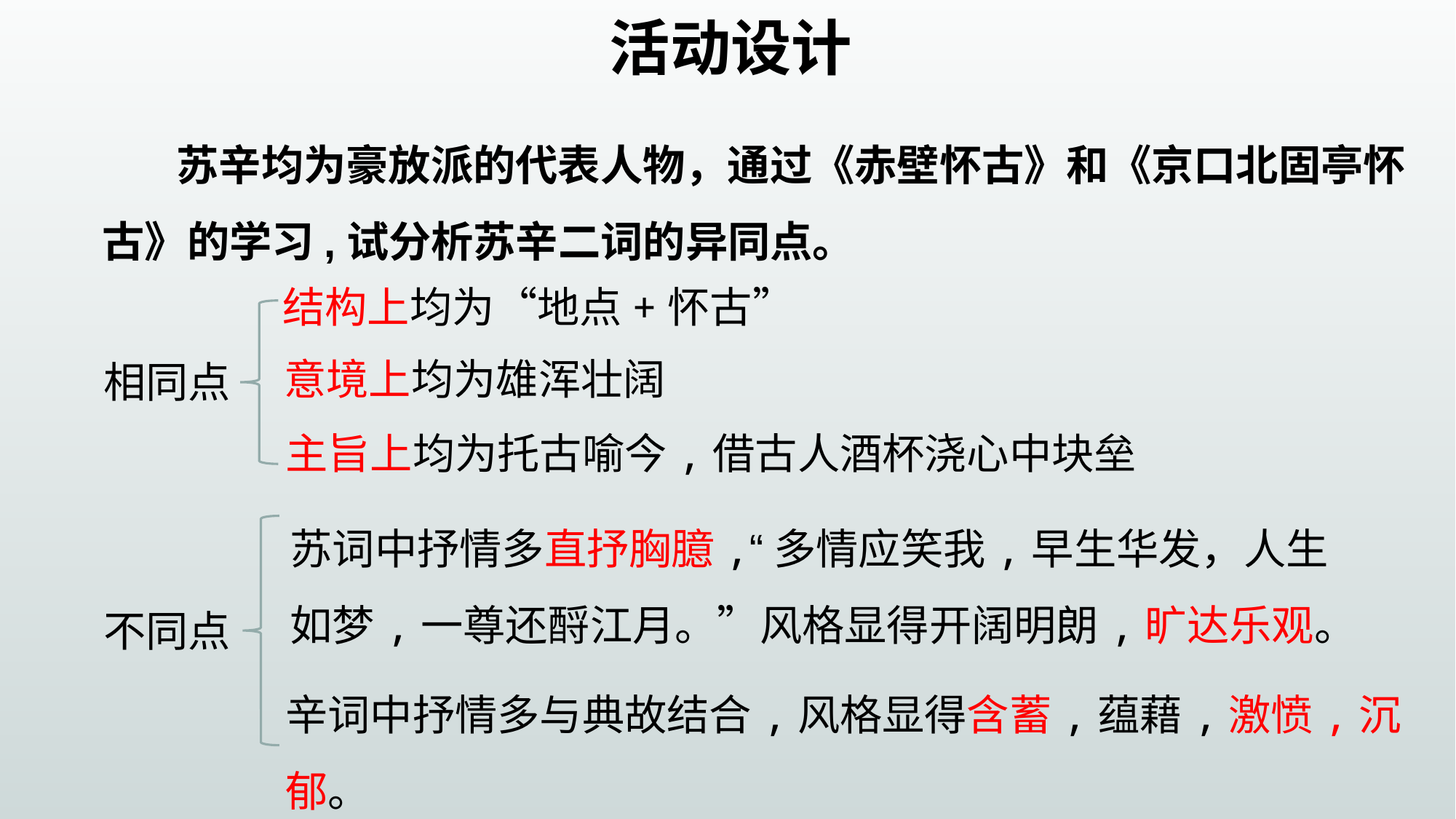

活动设计
 苏辛均为豪放派的代表人物，通过《赤壁怀古》和《京口北固亭怀古》的学习,试分析苏辛二词的异同点。
结构上均为“地点+怀古”

意境上均为雄浑壮阔
相同点
主旨上均为托古喻今,借古人酒杯浇心中块垒
苏词中抒情多直抒胸臆,“多情应笑我,早生华发，人生如梦,一尊还酹江月。”风格显得开阔明朗,旷达乐观。

不同点
辛词中抒情多与典故结合,风格显得含蓄,蕴藉,激愤,沉郁。